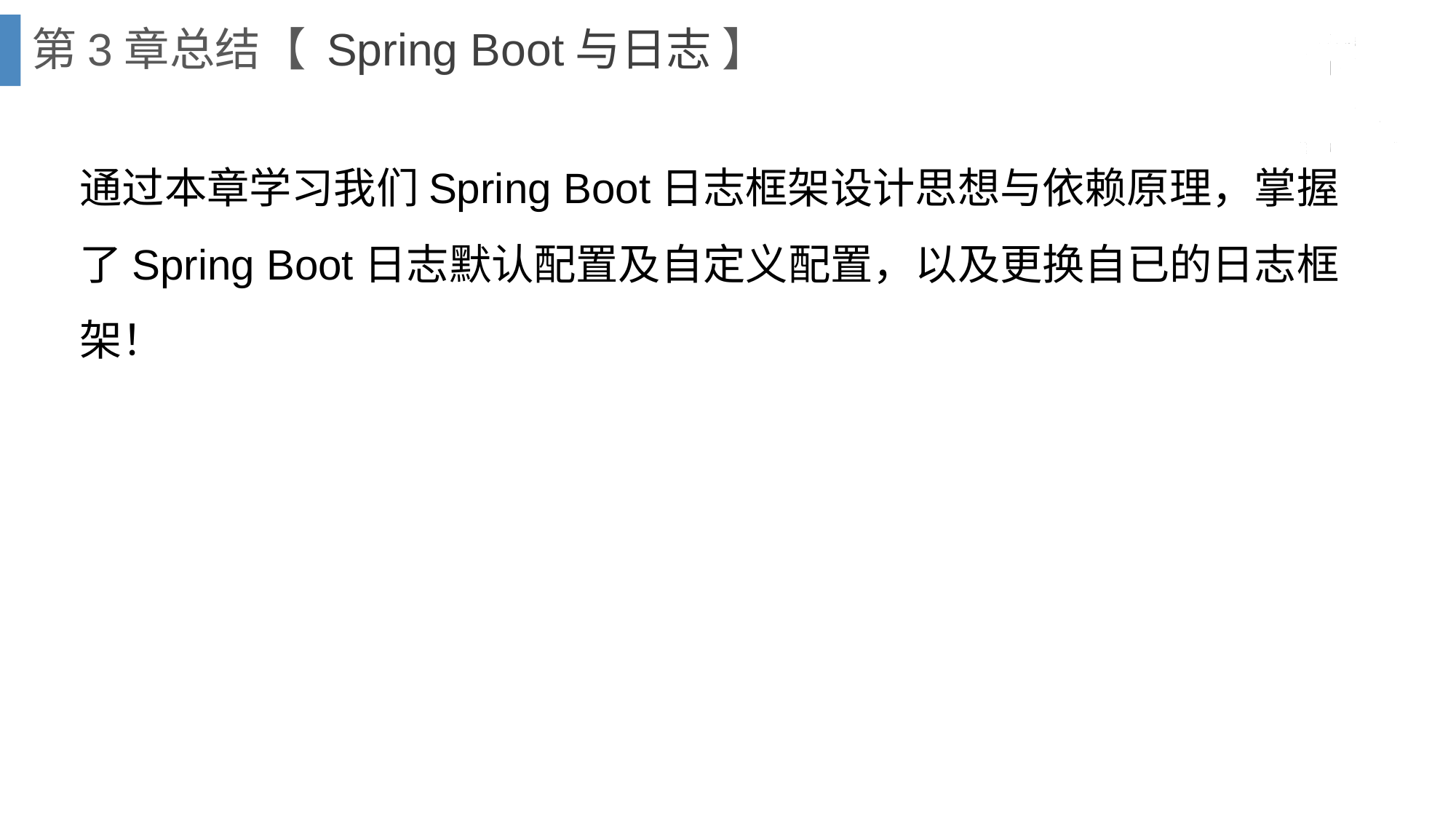

# 第3章总结【 Spring Boot与日志 】
通过本章学习我们Spring Boot日志框架设计思想与依赖原理，掌握了Spring Boot日志默认配置及自定义配置，以及更换自已的日志框架！